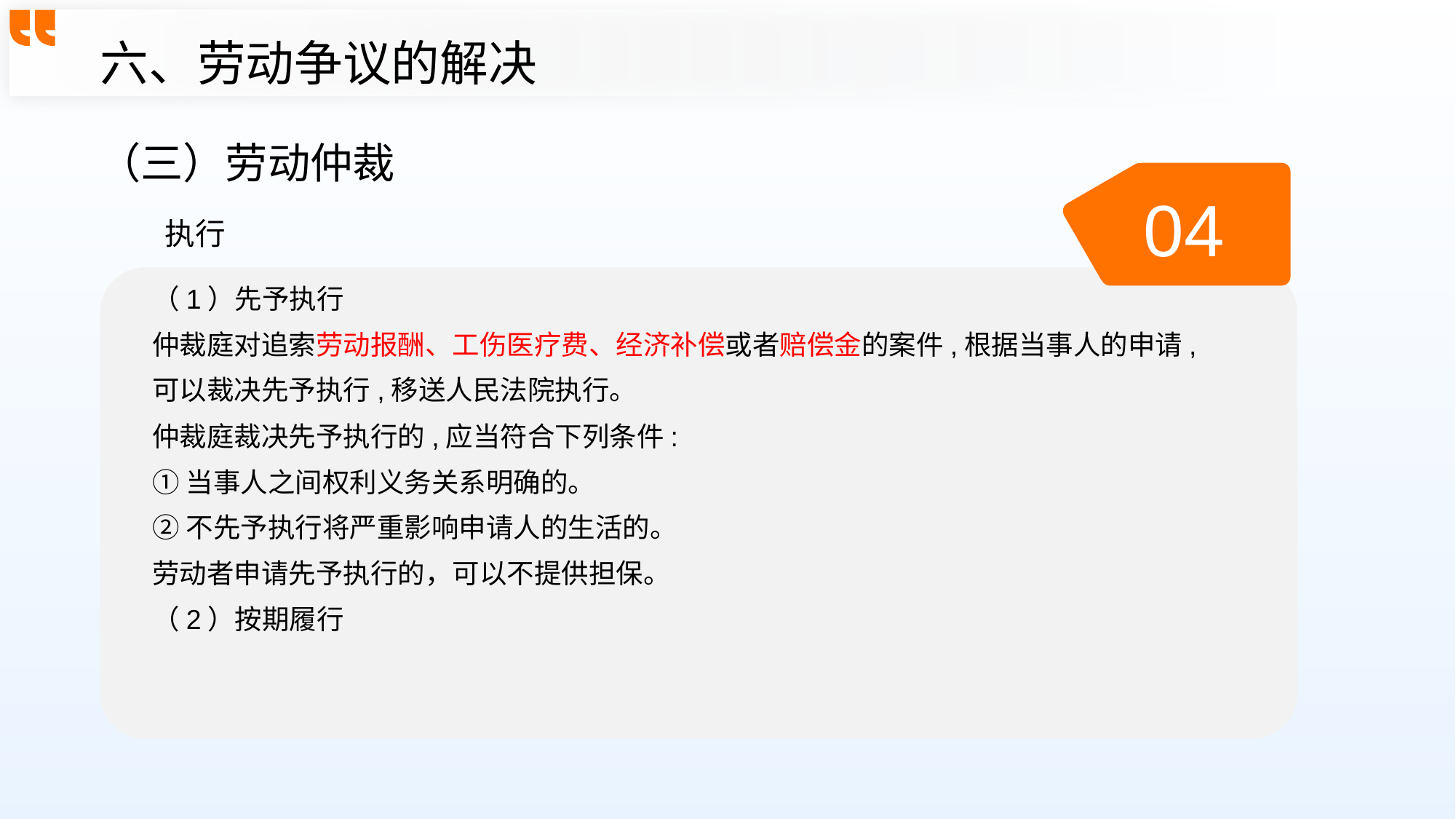

六、劳动争议的解决
（三）劳动仲裁

04
执行

（1）先予执行
仲裁庭对追索劳动报酬、工伤医疗费、经济补偿或者赔偿金的案件,根据当事人的申请,可以裁决先予执行,移送人民法院执行。
仲裁庭裁决先予执行的,应当符合下列条件:
①当事人之间权利义务关系明确的。
②不先予执行将严重影响申请人的生活的。
劳动者申请先予执行的，可以不提供担保。
（2）按期履行